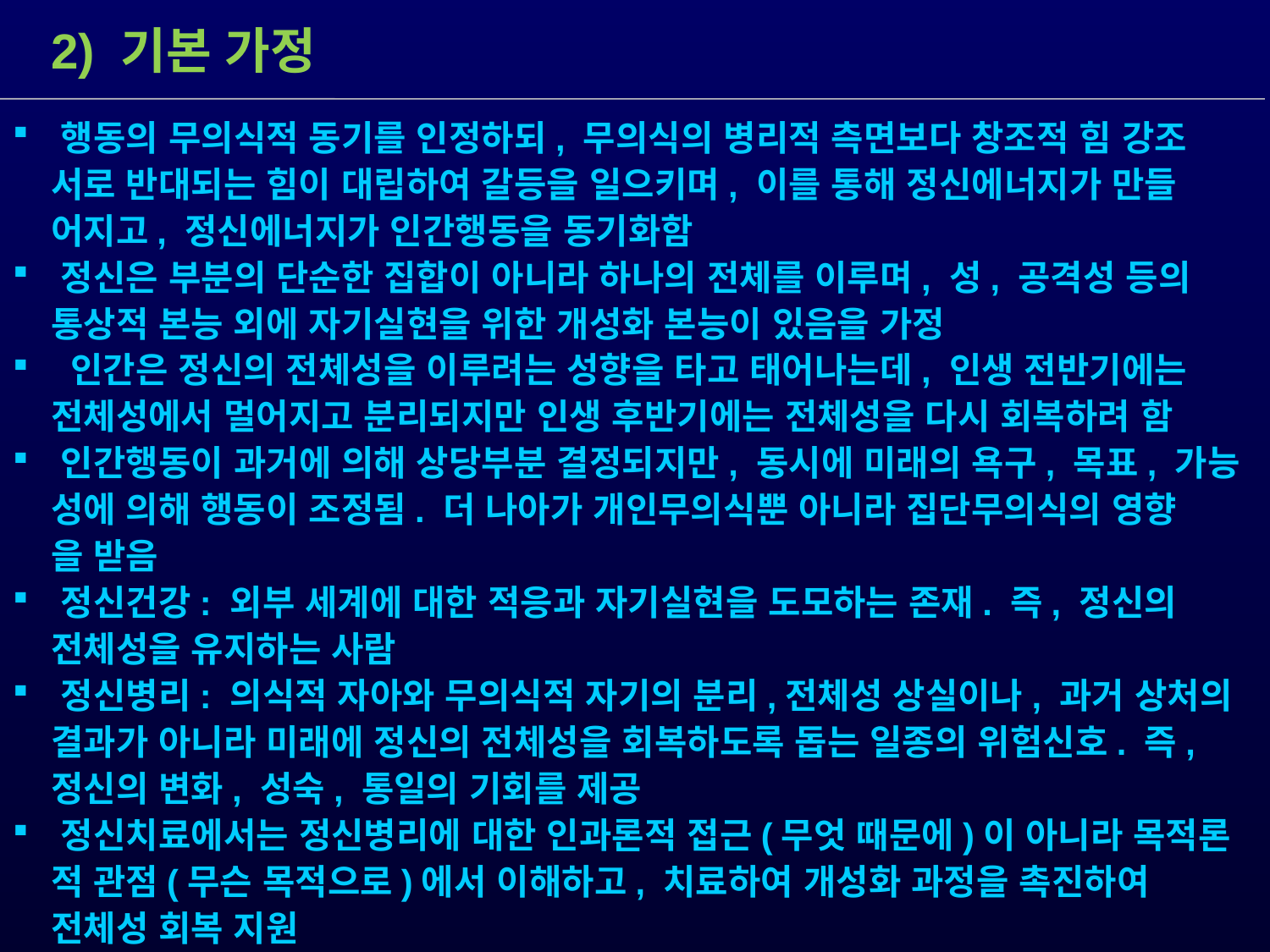

2) 기본 가정

 행동의 무의식적 동기를 인정하되, 무의식의 병리적 측면보다 창조적 힘 강조
   서로 반대되는 힘이 대립하여 갈등을 일으키며, 이를 통해 정신에너지가 만들
   어지고, 정신에너지가 인간행동을 동기화함
 정신은 부분의 단순한 집합이 아니라 하나의 전체를 이루며, 성, 공격성 등의
   통상적 본능 외에 자기실현을 위한 개성화 본능이 있음을 가정
  인간은 정신의 전체성을 이루려는 성향을 타고 태어나는데, 인생 전반기에는
   전체성에서 멀어지고 분리되지만 인생 후반기에는 전체성을 다시 회복하려 함
 인간행동이 과거에 의해 상당부분 결정되지만, 동시에 미래의 욕구, 목표, 가능
   성에 의해 행동이 조정됨. 더 나아가 개인무의식뿐 아니라 집단무의식의 영향
   을 받음
 정신건강: 외부 세계에 대한 적응과 자기실현을 도모하는 존재. 즉, 정신의
   전체성을 유지하는 사람
 정신병리: 의식적 자아와 무의식적 자기의 분리,전체성 상실이나, 과거 상처의
   결과가 아니라 미래에 정신의 전체성을 회복하도록 돕는 일종의 위험신호. 즉,
   정신의 변화, 성숙, 통일의 기회를 제공
 정신치료에서는 정신병리에 대한 인과론적 접근(무엇 때문에)이 아니라 목적론
   적 관점(무슨 목적으로)에서 이해하고, 치료하여 개성화 과정을 촉진하여
   전체성 회복 지원